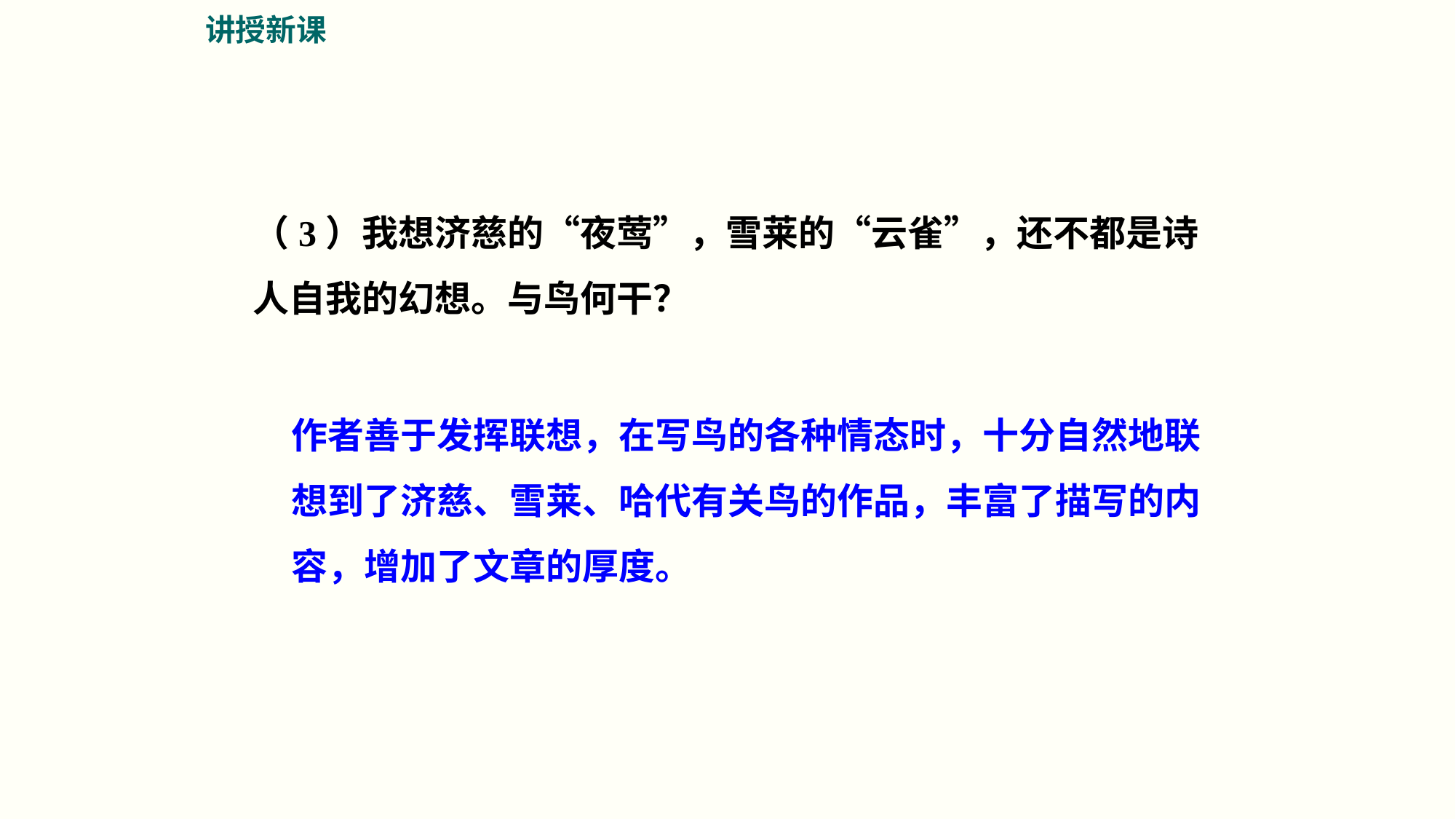

讲授新课
（3）我想济慈的“夜莺”，雪莱的“云雀”，还不都是诗人自我的幻想。与鸟何干？
作者善于发挥联想，在写鸟的各种情态时，十分自然地联想到了济慈、雪莱、哈代有关鸟的作品，丰富了描写的内容，增加了文章的厚度。